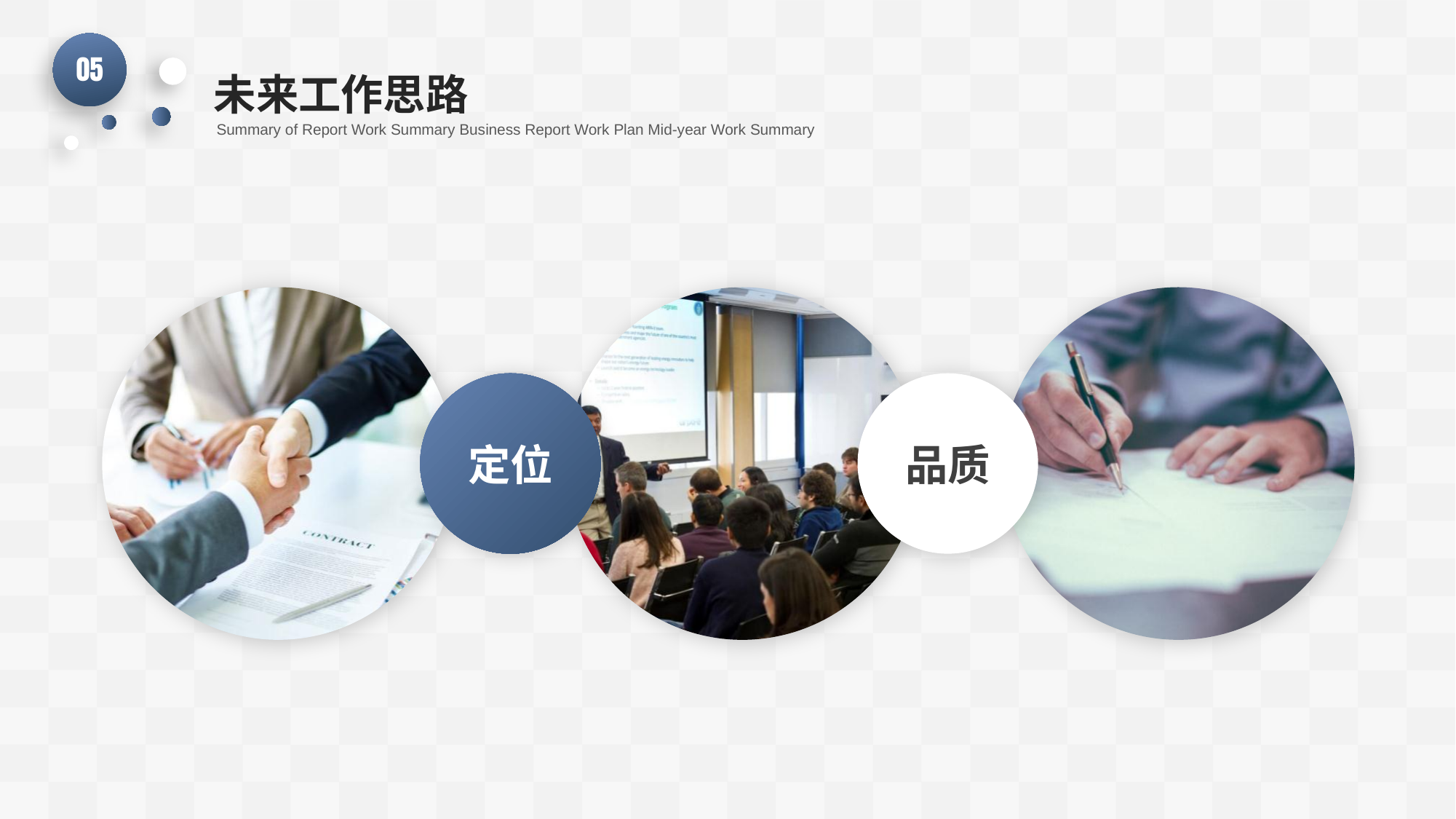

05

未来工作思路

Summary of Report Work Summary Business Report Work Plan Mid-year Work Summary

定位
品质